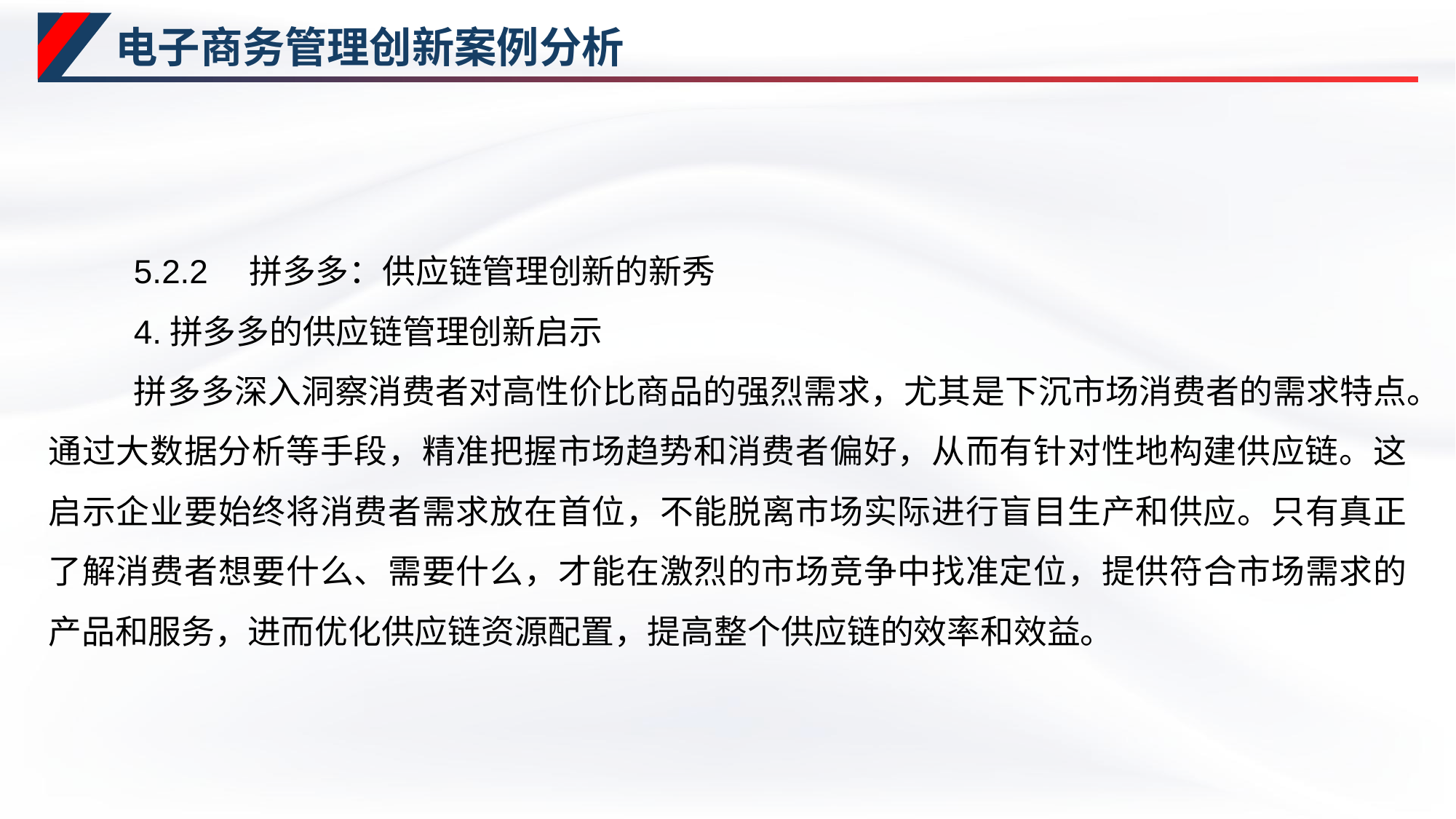

# 电子商务管理创新案例分析
5.2.2　拼多多：供应链管理创新的新秀
4.拼多多的供应链管理创新启示
拼多多深入洞察消费者对高性价比商品的强烈需求，尤其是下沉市场消费者的需求特点。通过大数据分析等手段，精准把握市场趋势和消费者偏好，从而有针对性地构建供应链。这启示企业要始终将消费者需求放在首位，不能脱离市场实际进行盲目生产和供应。只有真正了解消费者想要什么、需要什么，才能在激烈的市场竞争中找准定位，提供符合市场需求的产品和服务，进而优化供应链资源配置，提高整个供应链的效率和效益。